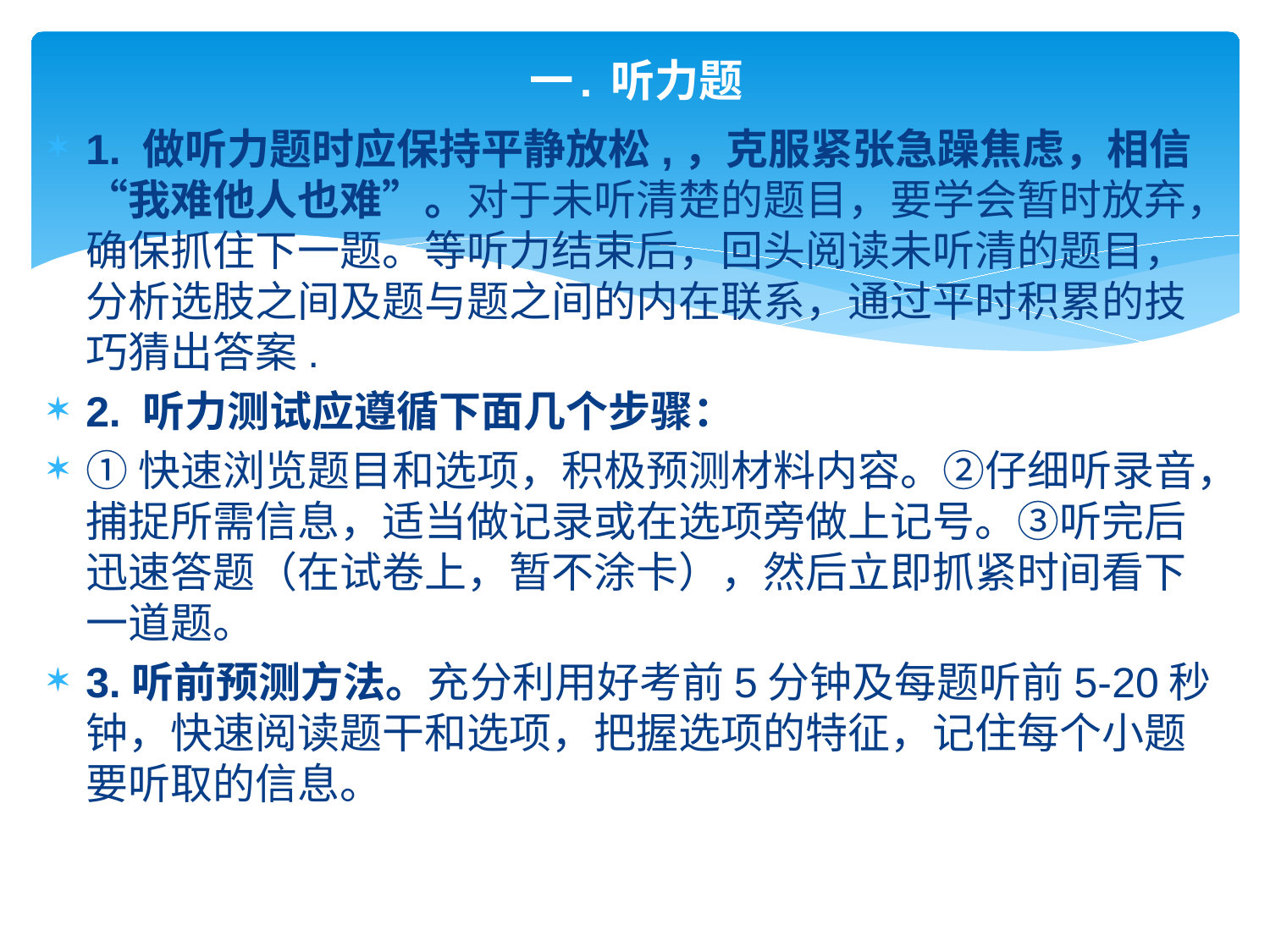

# 一. 听力题
1. 做听力题时应保持平静放松,，克服紧张急躁焦虑，相信“我难他人也难”。对于未听清楚的题目，要学会暂时放弃，确保抓住下一题。等听力结束后，回头阅读未听清的题目，分析选肢之间及题与题之间的内在联系，通过平时积累的技巧猜出答案.
2. 听力测试应遵循下面几个步骤：
①快速浏览题目和选项，积极预测材料内容。②仔细听录音，捕捉所需信息，适当做记录或在选项旁做上记号。③听完后迅速答题（在试卷上，暂不涂卡），然后立即抓紧时间看下一道题。
3.听前预测方法。充分利用好考前5分钟及每题听前5-20秒钟，快速阅读题干和选项，把握选项的特征，记住每个小题要听取的信息。